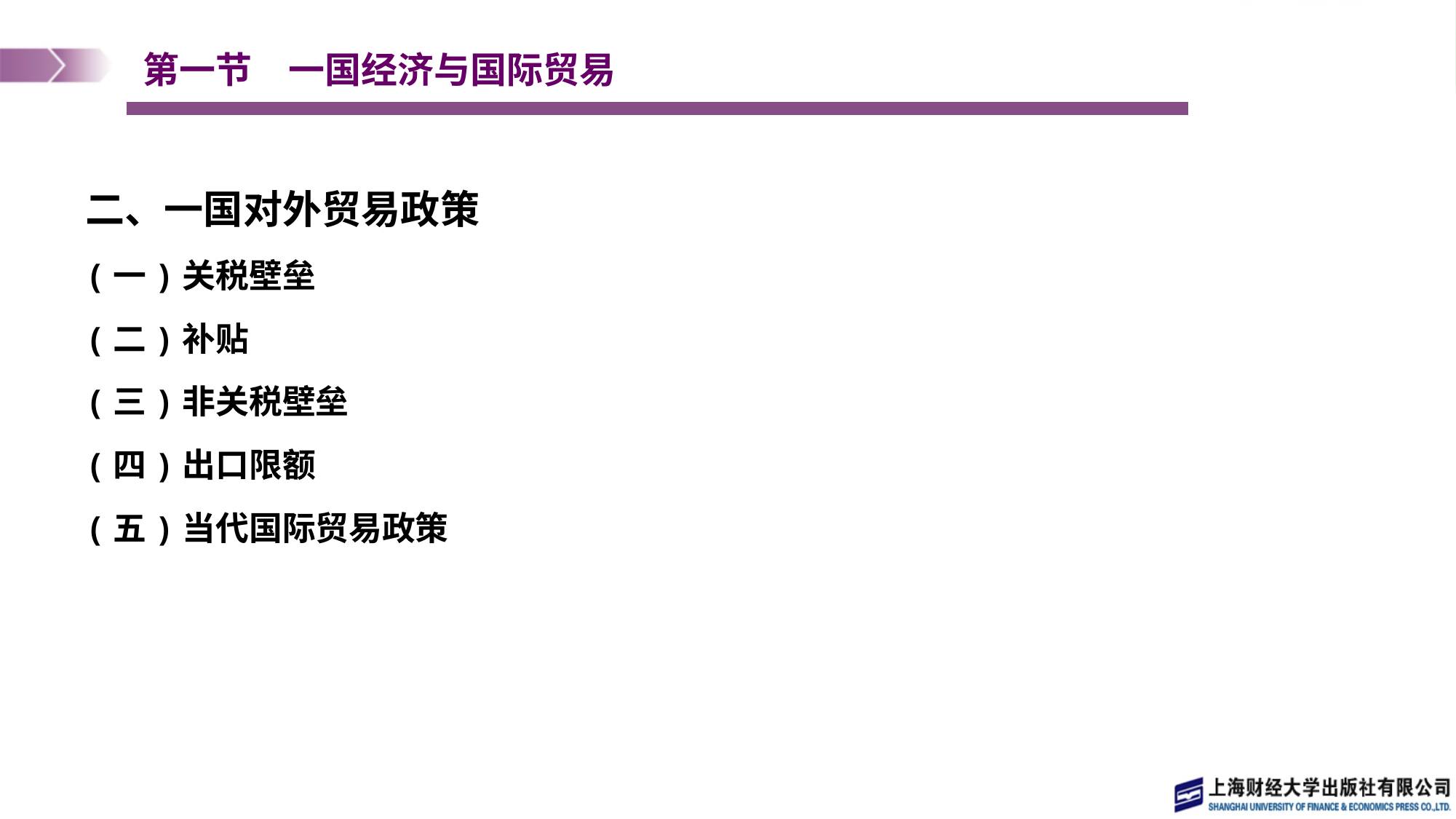

# 第一节　一国经济与国际贸易
二、一国对外贸易政策
(一)关税壁垒
(二)补贴
(三)非关税壁垒
(四)出口限额
(五)当代国际贸易政策